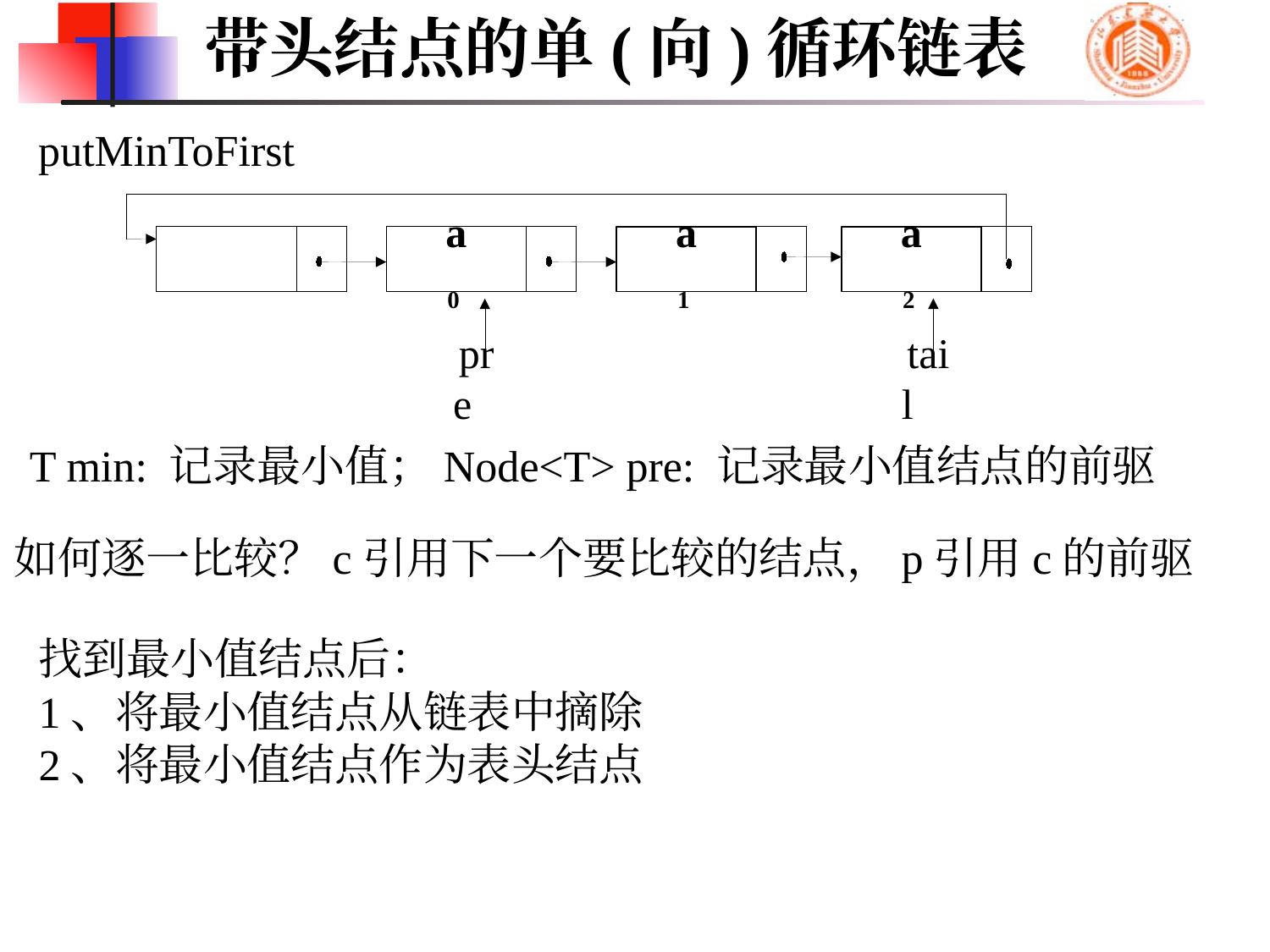

带头结点的单(向)循环链表
putMinToFirst

a0

a1

a2

pre
tail
T min: 记录最小值；Node<T> pre: 记录最小值结点的前驱
如何逐一比较？c引用下一个要比较的结点，p引用c的前驱
找到最小值结点后：
1、将最小值结点从链表中摘除
2、将最小值结点作为表头结点